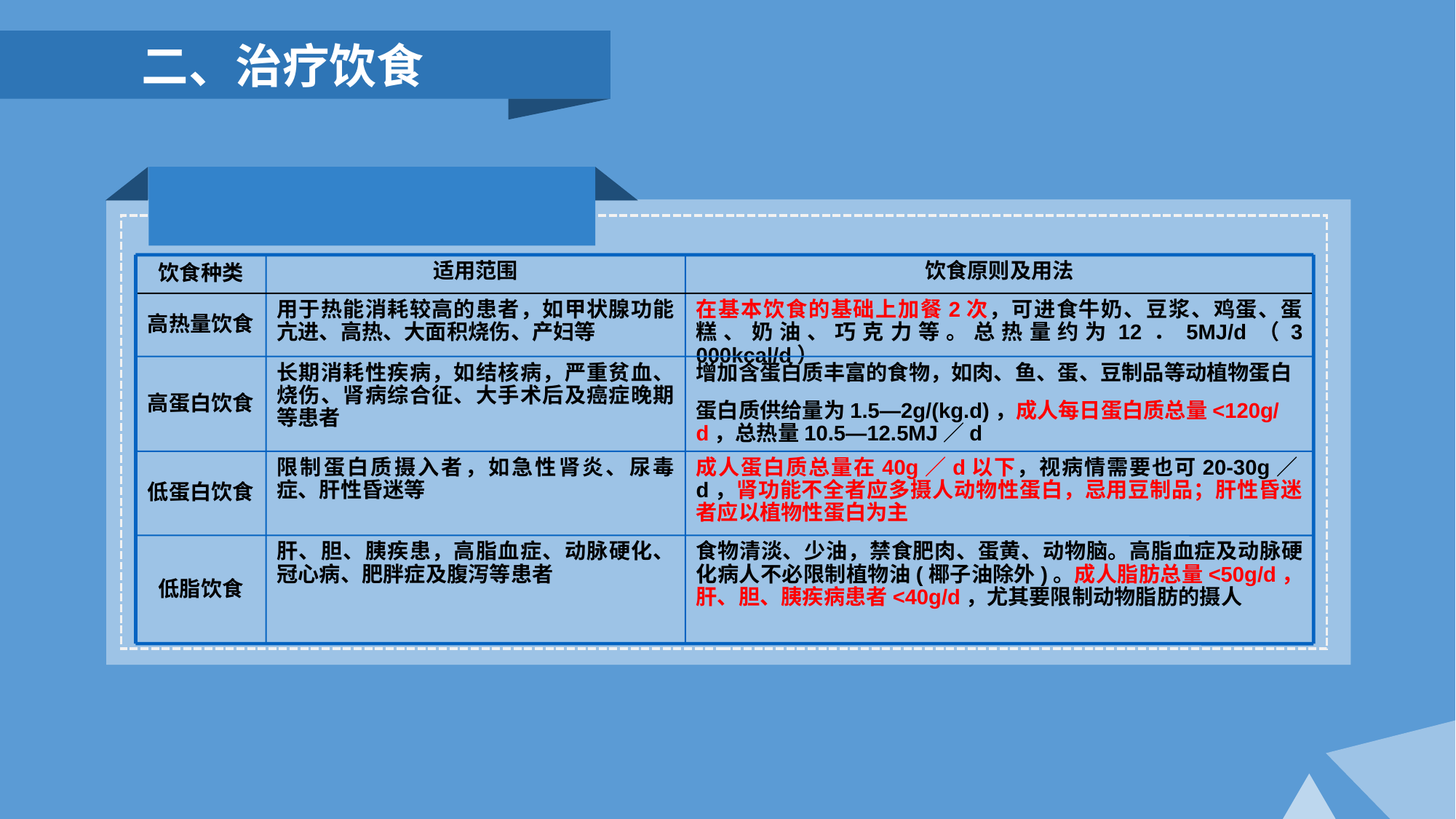

二、治疗饮食

饮食种类

适用范围

饮食原则及用法

高热量饮食

用于热能消耗较高的患者，如甲状腺功能亢进、高热、大面积烧伤、产妇等
在基本饮食的基础上加餐2次，可进食牛奶、豆浆、鸡蛋、蛋糕、奶油、巧克力等。总热量约为12．5MJ/d（3 000kcal/d）
高蛋白饮食

长期消耗性疾病，如结核病，严重贫血、烧伤、肾病综合征、大手术后及癌症晚期等患者
增加含蛋白质丰富的食物，如肉、鱼、蛋、豆制品等动植物蛋白
蛋白质供给量为1.5—2g/(kg.d)，成人每日蛋白质总量<120g/d，总热量10.5—12.5MJ／d
低蛋白饮食

限制蛋白质摄入者，如急性肾炎、尿毒症、肝性昏迷等
成人蛋白质总量在40g／d以下，视病情需要也可20-30g／d，肾功能不全者应多摄人动物性蛋白，忌用豆制品；肝性昏迷者应以植物性蛋白为主
低脂饮食

肝、胆、胰疾患，高脂血症、动脉硬化、冠心病、肥胖症及腹泻等患者
食物清淡、少油，禁食肥肉、蛋黄、动物脑。高脂血症及动脉硬化病人不必限制植物油(椰子油除外)。成人脂肪总量<50g/d，肝、胆、胰疾病患者<40g/d，尤其要限制动物脂肪的摄人